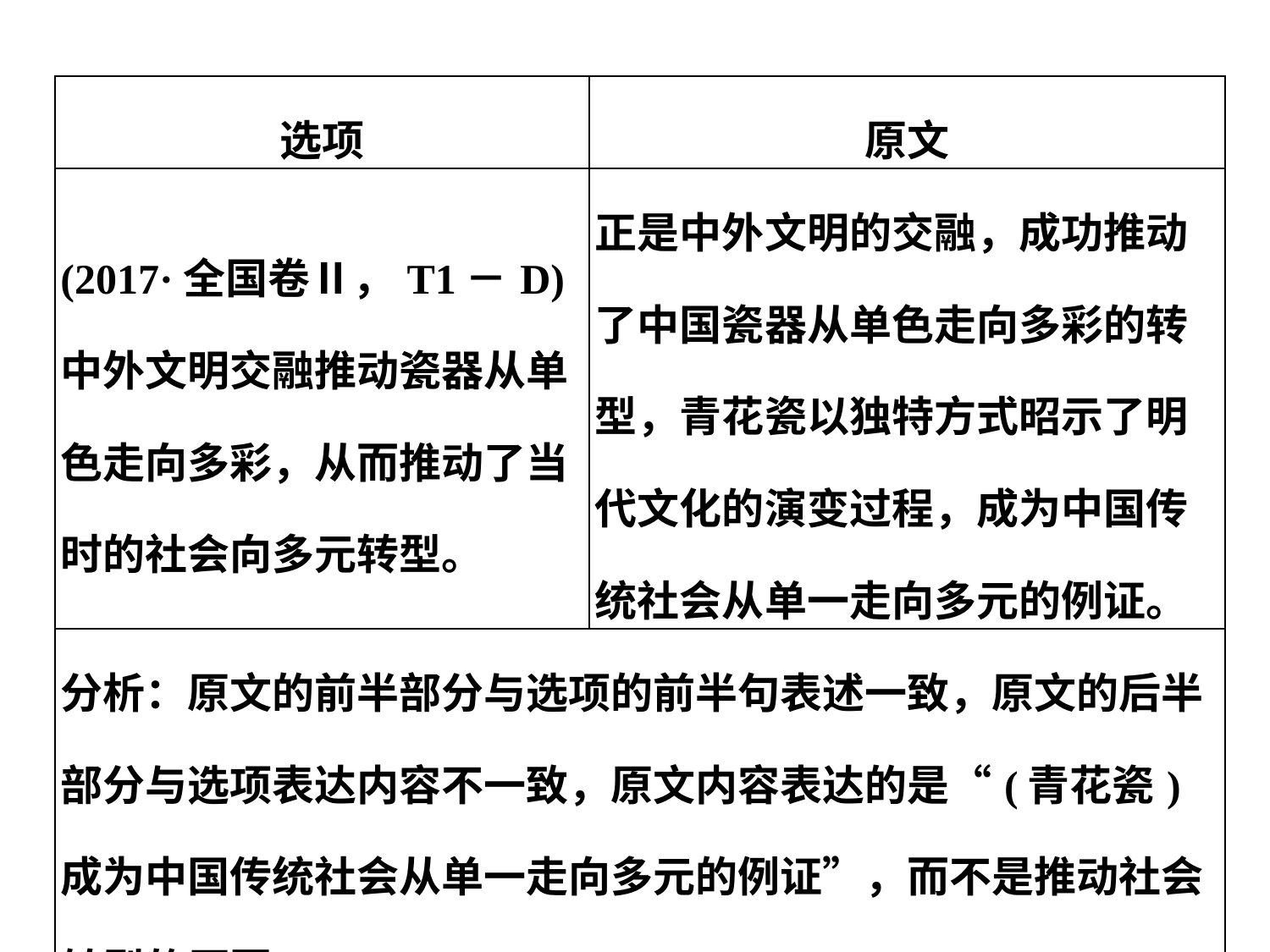

| 选项 | 原文 |
| --- | --- |
| (2017·全国卷Ⅱ，T1－D) 中外文明交融推动瓷器从单色走向多彩，从而推动了当时的社会向多元转型。 | 正是中外文明的交融，成功推动了中国瓷器从单色走向多彩的转型，青花瓷以独特方式昭示了明代文化的演变过程，成为中国传统社会从单一走向多元的例证。 |
| 分析：原文的前半部分与选项的前半句表述一致，原文的后半部分与选项表达内容不一致，原文内容表达的是“(青花瓷)成为中国传统社会从单一走向多元的例证”，而不是推动社会转型的原因。 |  |